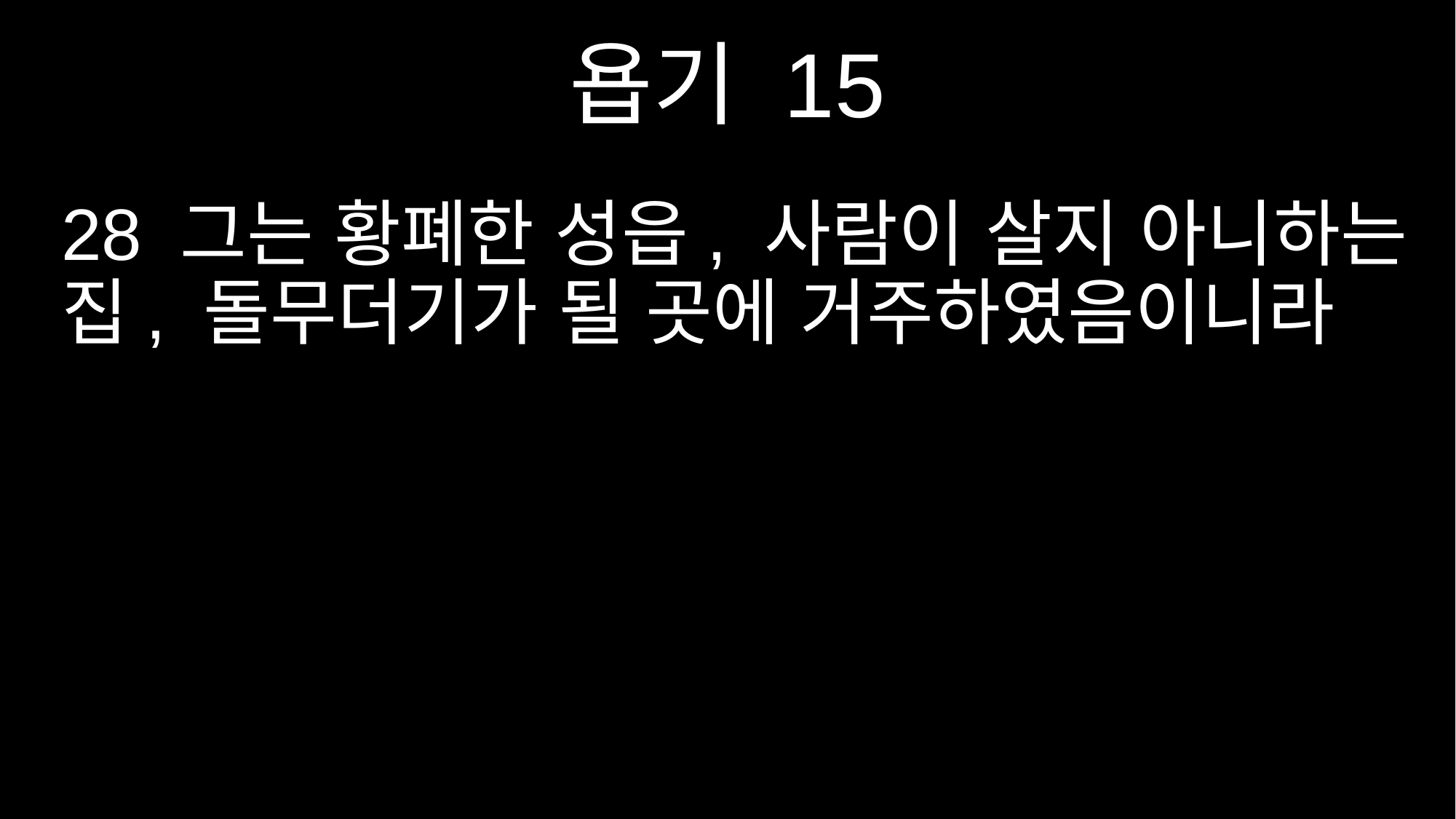

욥기 15
28 그는 황폐한 성읍, 사람이 살지 아니하는 집, 돌무더기가 될 곳에 거주하였음이니라